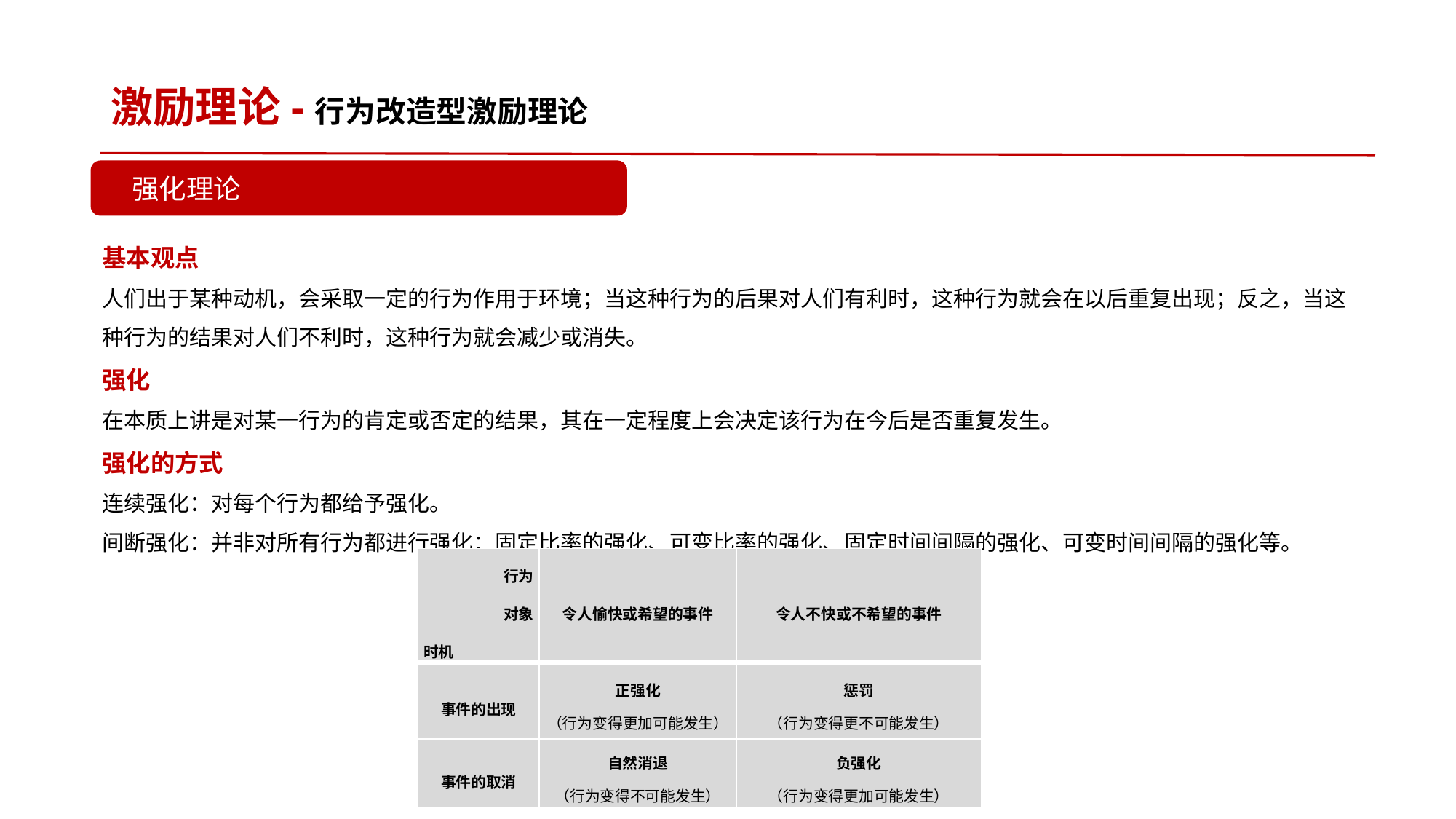

# 激励理论-行为改造型激励理论
强化理论
基本观点
人们出于某种动机，会采取一定的行为作用于环境；当这种行为的后果对人们有利时，这种行为就会在以后重复出现；反之，当这种行为的结果对人们不利时，这种行为就会减少或消失。
强化
在本质上讲是对某一行为的肯定或否定的结果，其在一定程度上会决定该行为在今后是否重复发生。
强化的方式
连续强化：对每个行为都给予强化。
间断强化：并非对所有行为都进行强化：固定比率的强化、可变比率的强化、固定时间间隔的强化、可变时间间隔的强化等。

| 行为 对象 时机 | 令人愉快或希望的事件 | 令人不快或不希望的事件 |
| --- | --- | --- |
| 事件的出现 | 正强化 （行为变得更加可能发生） | 惩罚 （行为变得更不可能发生） |
| 事件的取消 | 自然消退 （行为变得不可能发生） | 负强化 （行为变得更加可能发生） |